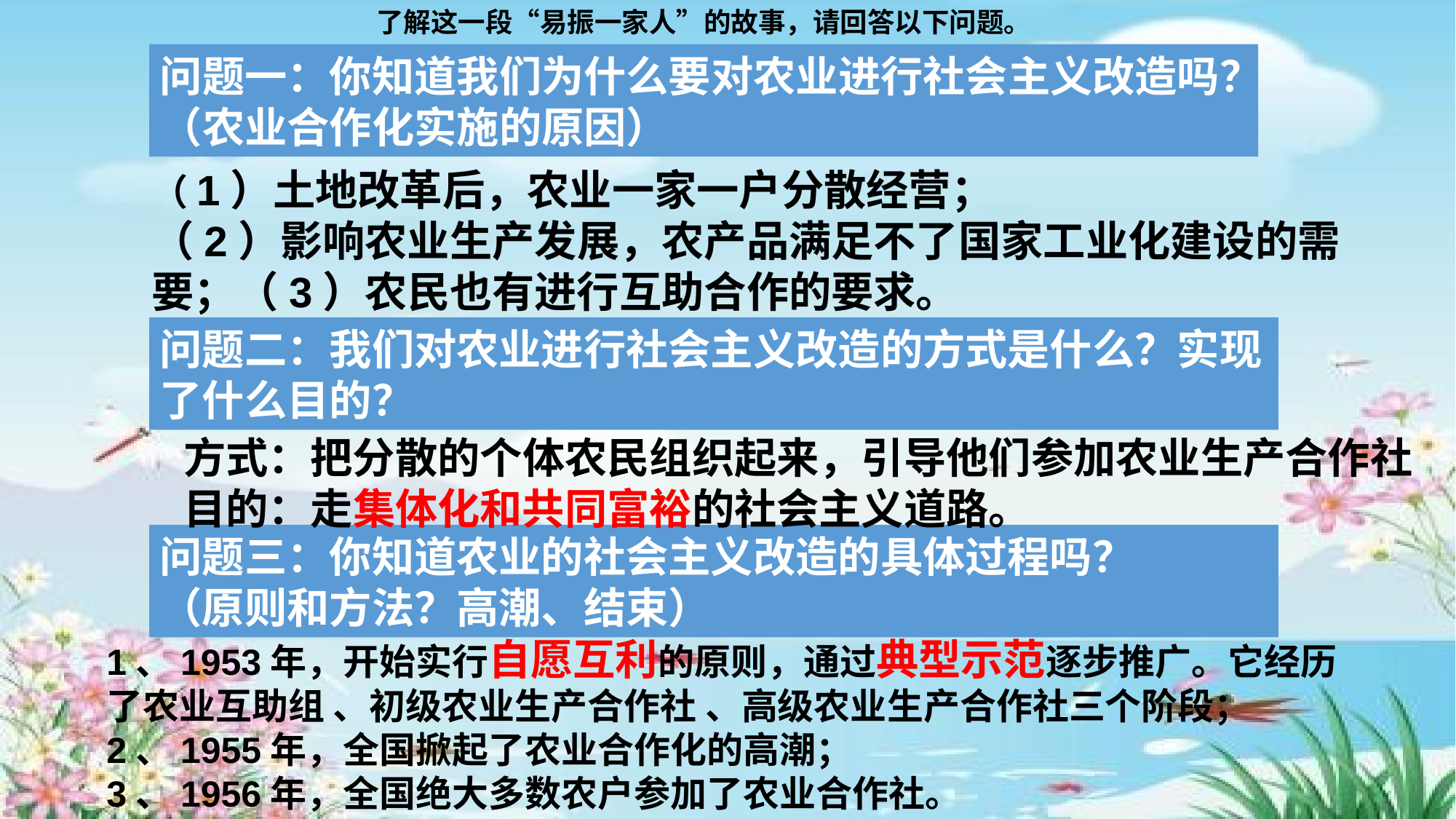

了解这一段“易振一家人”的故事，请回答以下问题。
问题一：你知道我们为什么要对农业进行社会主义改造吗？（农业合作化实施的原因）
（1）土地改革后，农业一家一户分散经营；
（2）影响农业生产发展，农产品满足不了国家工业化建设的需要；（3）农民也有进行互助合作的要求。
问题二：我们对农业进行社会主义改造的方式是什么？实现了什么目的？
方式：把分散的个体农民组织起来，引导他们参加农业生产合作社
目的：走集体化和共同富裕的社会主义道路。
问题三：你知道农业的社会主义改造的具体过程吗？
（原则和方法？高潮、结束）
1、1953年，开始实行自愿互利的原则，通过典型示范逐步推广。它经历了农业互助组 、初级农业生产合作社 、高级农业生产合作社三个阶段；
2、1955年，全国掀起了农业合作化的高潮；
3、1956年，全国绝大多数农户参加了农业合作社。